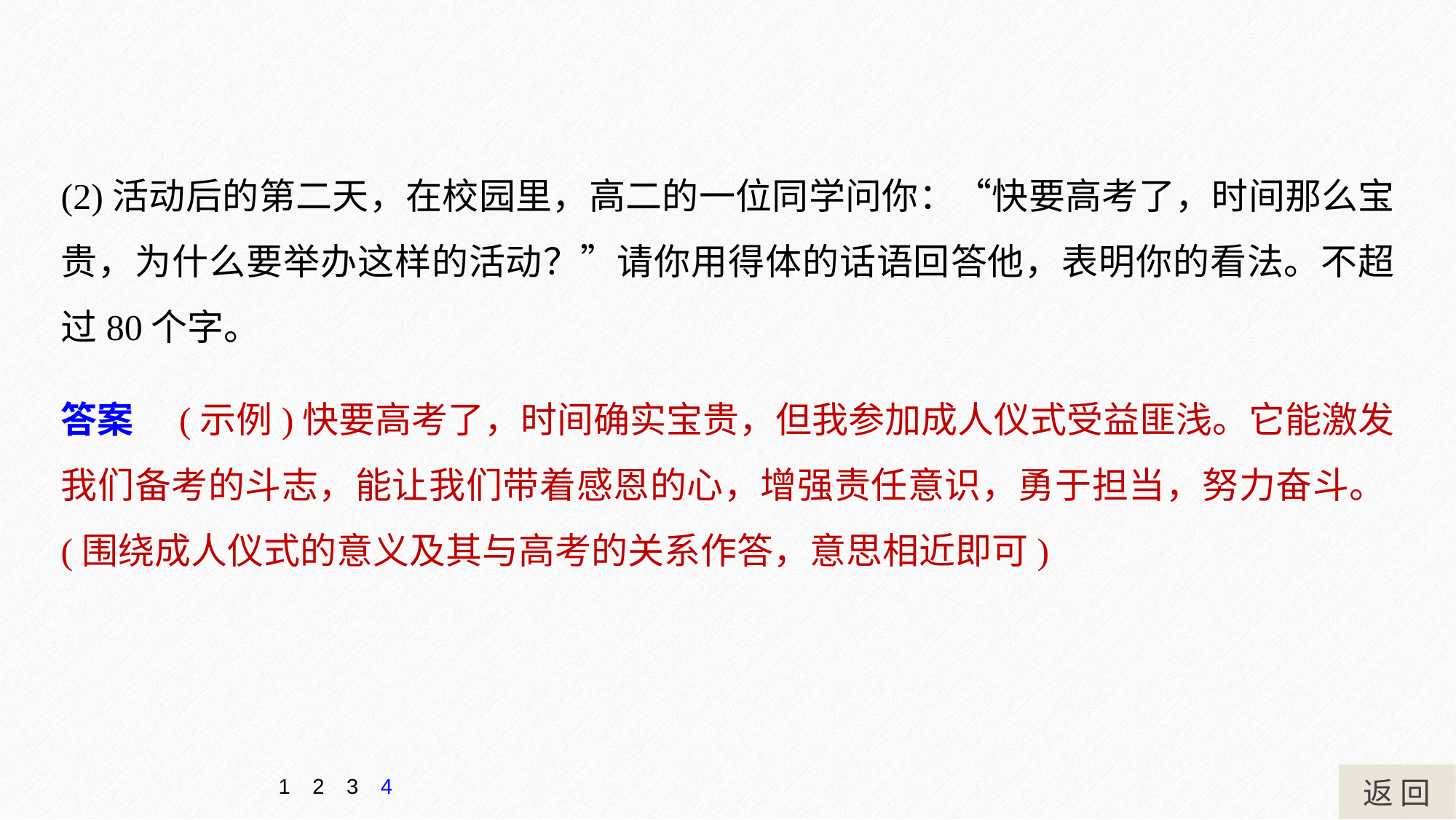

(2)活动后的第二天，在校园里，高二的一位同学问你：“快要高考了，时间那么宝贵，为什么要举办这样的活动？”请你用得体的话语回答他，表明你的看法。不超过80个字。
答案　(示例)快要高考了，时间确实宝贵，但我参加成人仪式受益匪浅。它能激发我们备考的斗志，能让我们带着感恩的心，增强责任意识，勇于担当，努力奋斗。(围绕成人仪式的意义及其与高考的关系作答，意思相近即可)
返 回
1
2
3
4